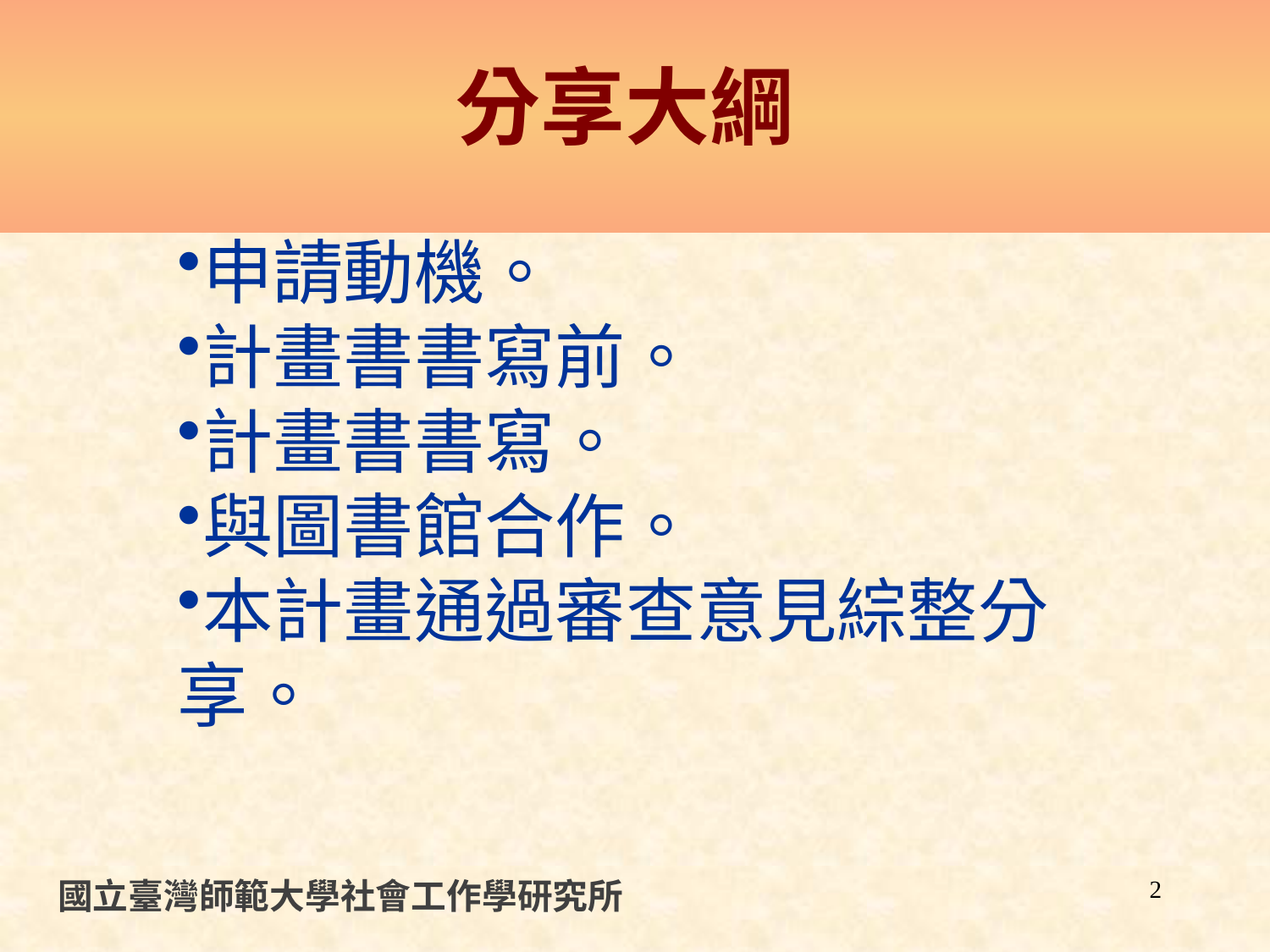

# 分享大綱
申請動機。
計畫書書寫前。
計畫書書寫。
與圖書館合作。
本計畫通過審查意見綜整分享。

國立臺灣師範大學社會工作學研究所
2